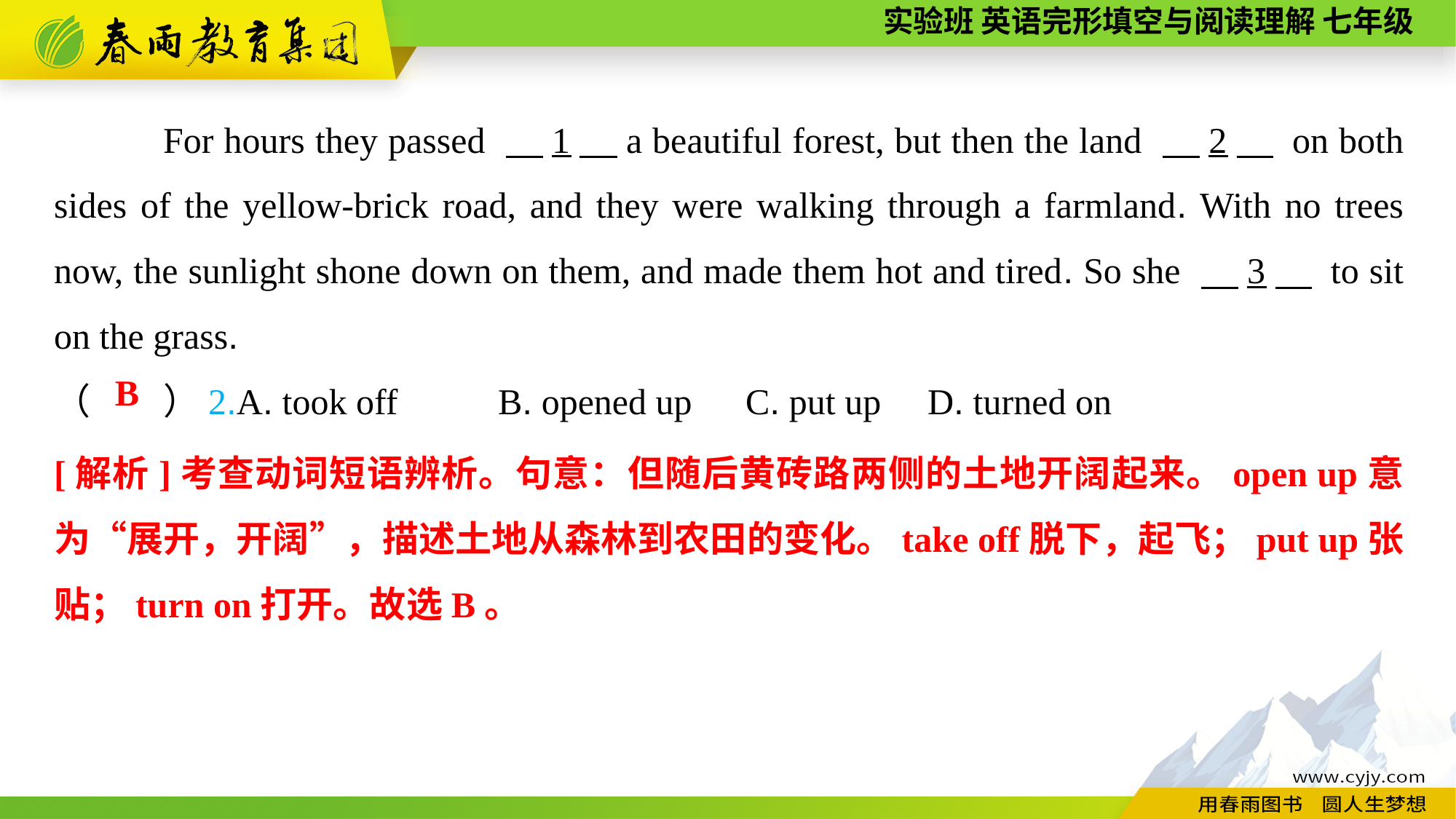

For hours they passed 　1　a beautiful forest, but then the land 　2　 on both sides of the yellow-brick road, and they were walking through a farmland. With no trees now, the sunlight shone down on them, and made them hot and tired. So she 　3　 to sit on the grass.
（　　）2.A. took off           B. opened up	    C. put up	D. turned on
B
[解析]考查动词短语辨析。句意：但随后黄砖路两侧的土地开阔起来。open up意为“展开，开阔”，描述土地从森林到农田的变化。take off脱下，起飞；put up张贴；turn on打开。故选B。